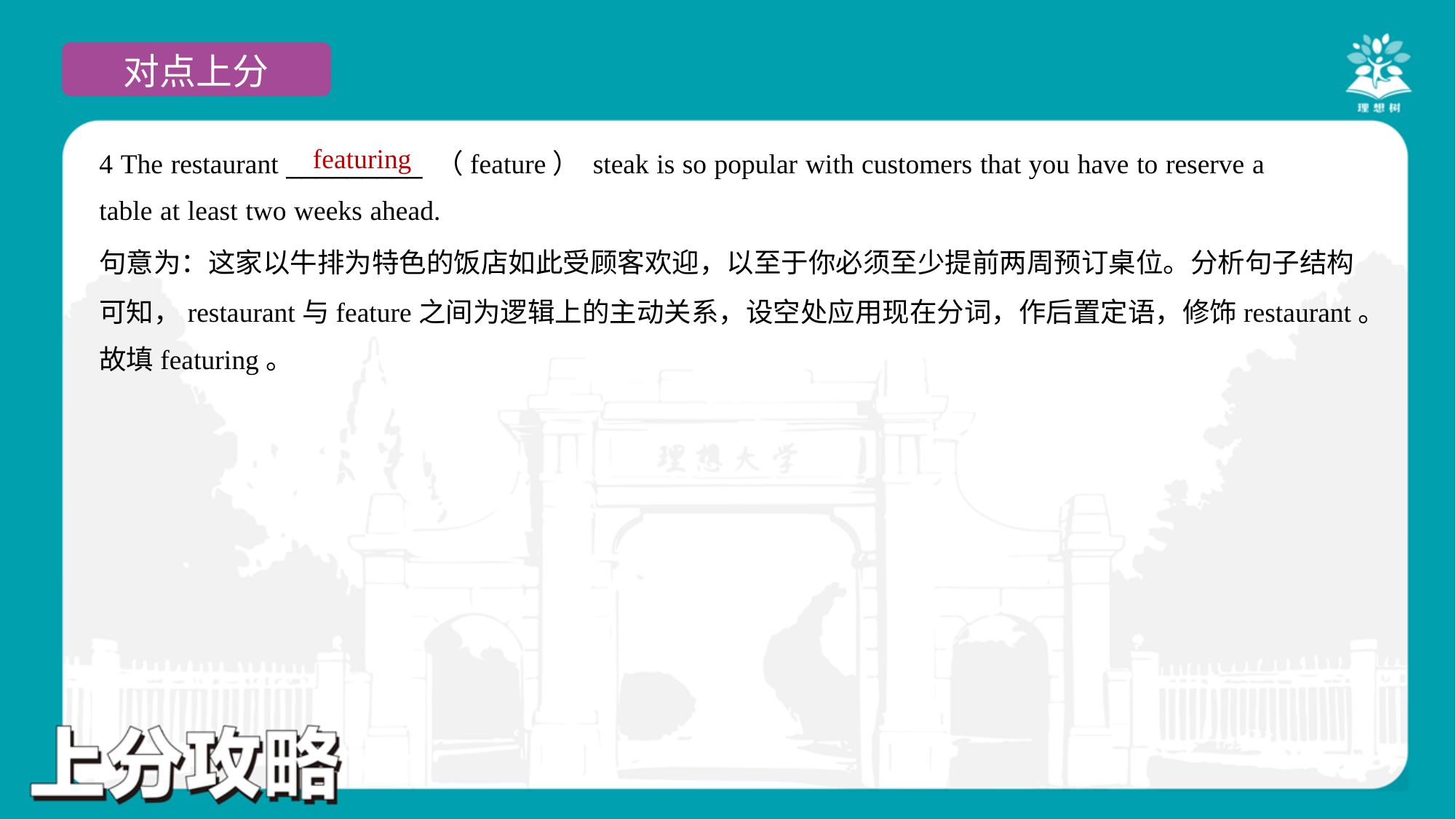

featuring
4 The restaurant _________ （feature） steak is so popular with customers that you have to reserve a
table at least two weeks ahead.
句意为：这家以牛排为特色的饭店如此受顾客欢迎，以至于你必须至少提前两周预订桌位。分析句子结构
可知，restaurant与feature之间为逻辑上的主动关系，设空处应用现在分词，作后置定语，修饰restaurant。
故填featuring。